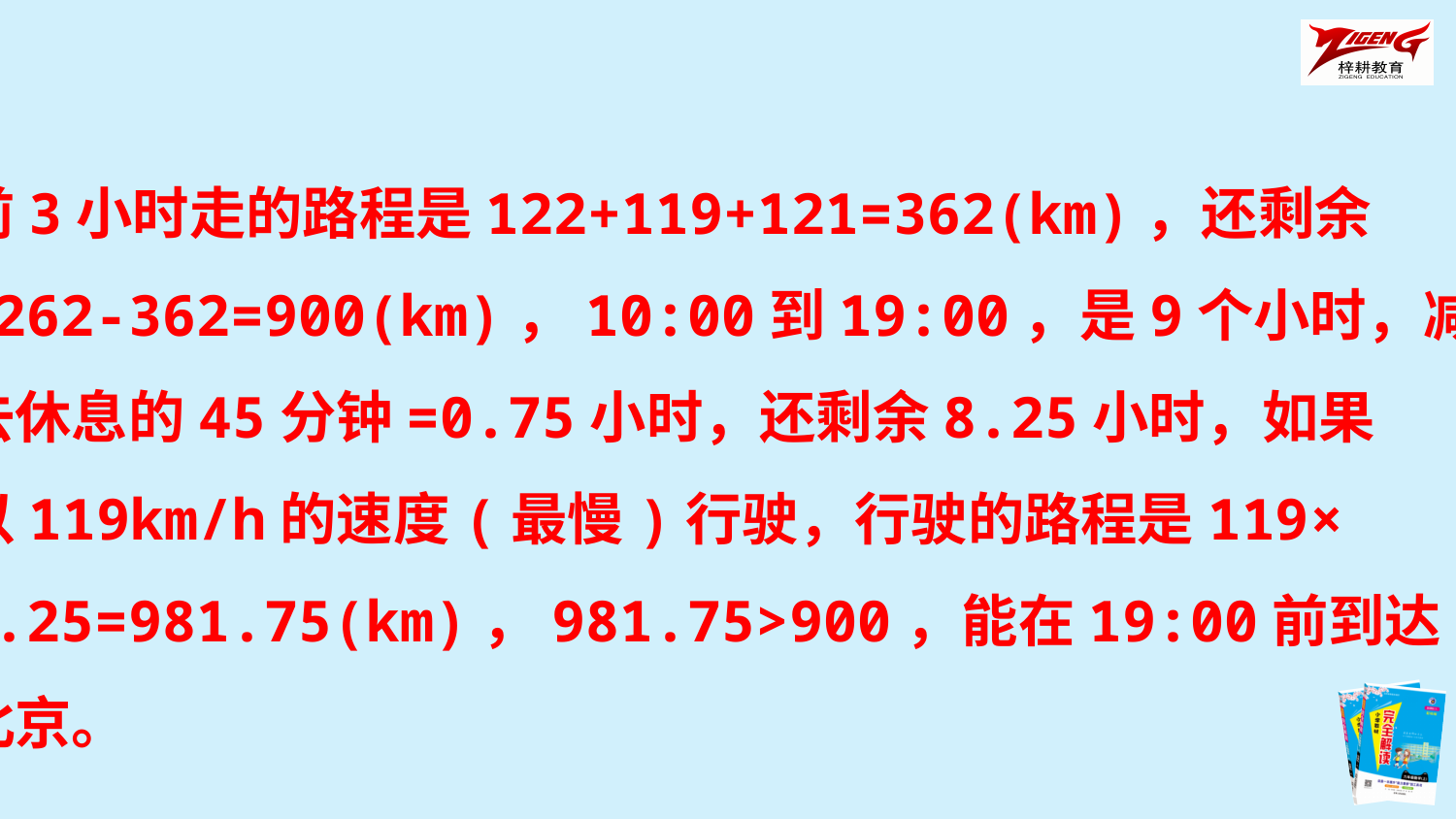

前3小时走的路程是122+119+121=362(km)，还剩余
1262-362=900(km)，10:00到19:00，是9个小时，减
去休息的45分钟=0.75小时，还剩余8.25小时，如果
以119km/h的速度(最慢)行驶，行驶的路程是119×
8.25=981.75(km)，981.75>900，能在19:00前到达
北京。